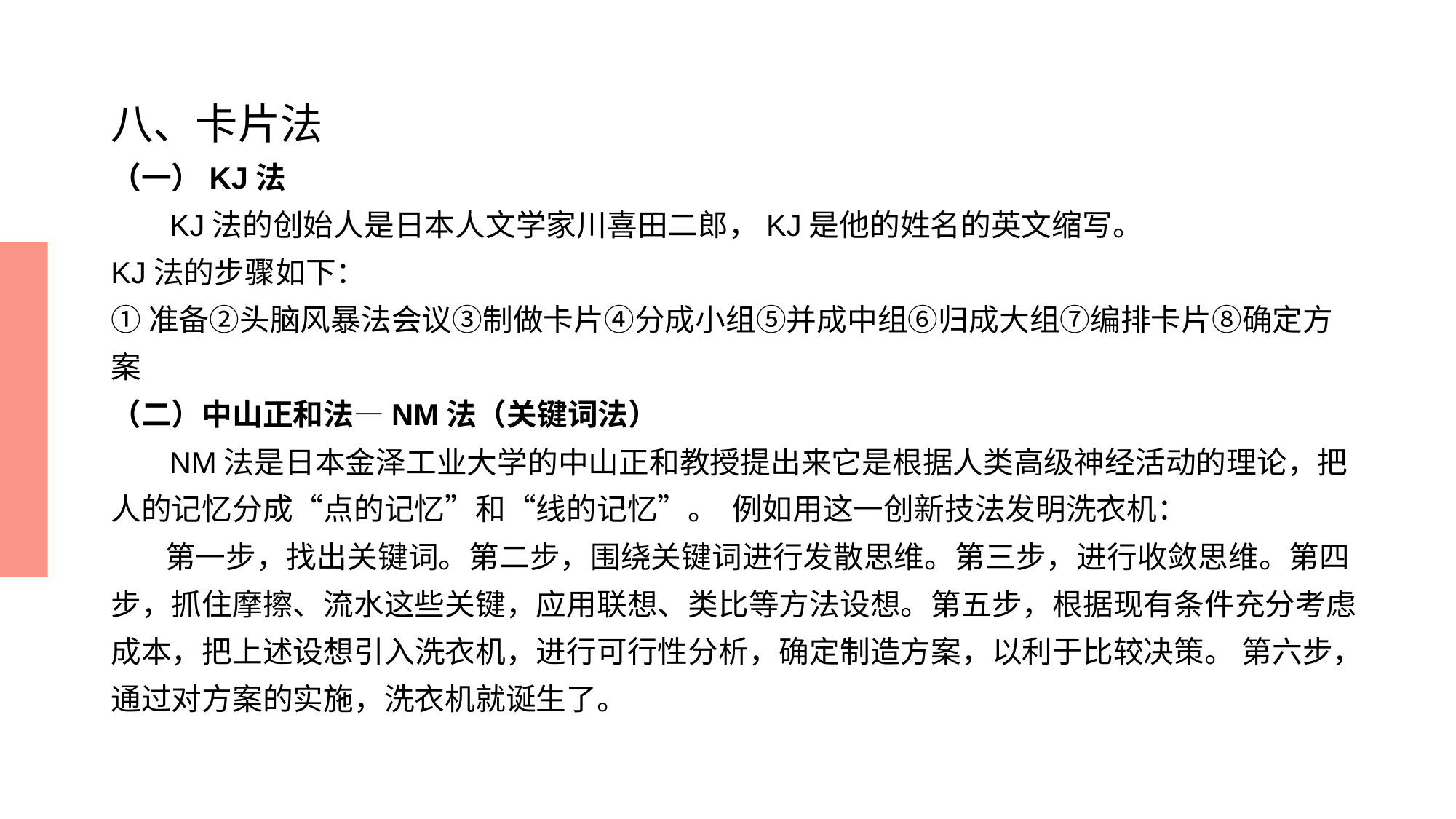

# 八、卡片法
（一）KJ法
       KJ法的创始人是日本人文学家川喜田二郎，KJ是他的姓名的英文缩写。
KJ法的步骤如下：
①准备②头脑风暴法会议③制做卡片④分成小组⑤并成中组⑥归成大组⑦编排卡片⑧确定方案
（二）中山正和法—NM法（关键词法）
       NM法是日本金泽工业大学的中山正和教授提出来它是根据人类高级神经活动的理论，把人的记忆分成“点的记忆”和“线的记忆”。  例如用这一创新技法发明洗衣机：
       第一步，找出关键词。第二步，围绕关键词进行发散思维。第三步，进行收敛思维。第四步，抓住摩擦、流水这些关键，应用联想、类比等方法设想。第五步，根据现有条件充分考虑成本，把上述设想引入洗衣机，进行可行性分析，确定制造方案，以利于比较决策。 第六步，通过对方案的实施，洗衣机就诞生了。